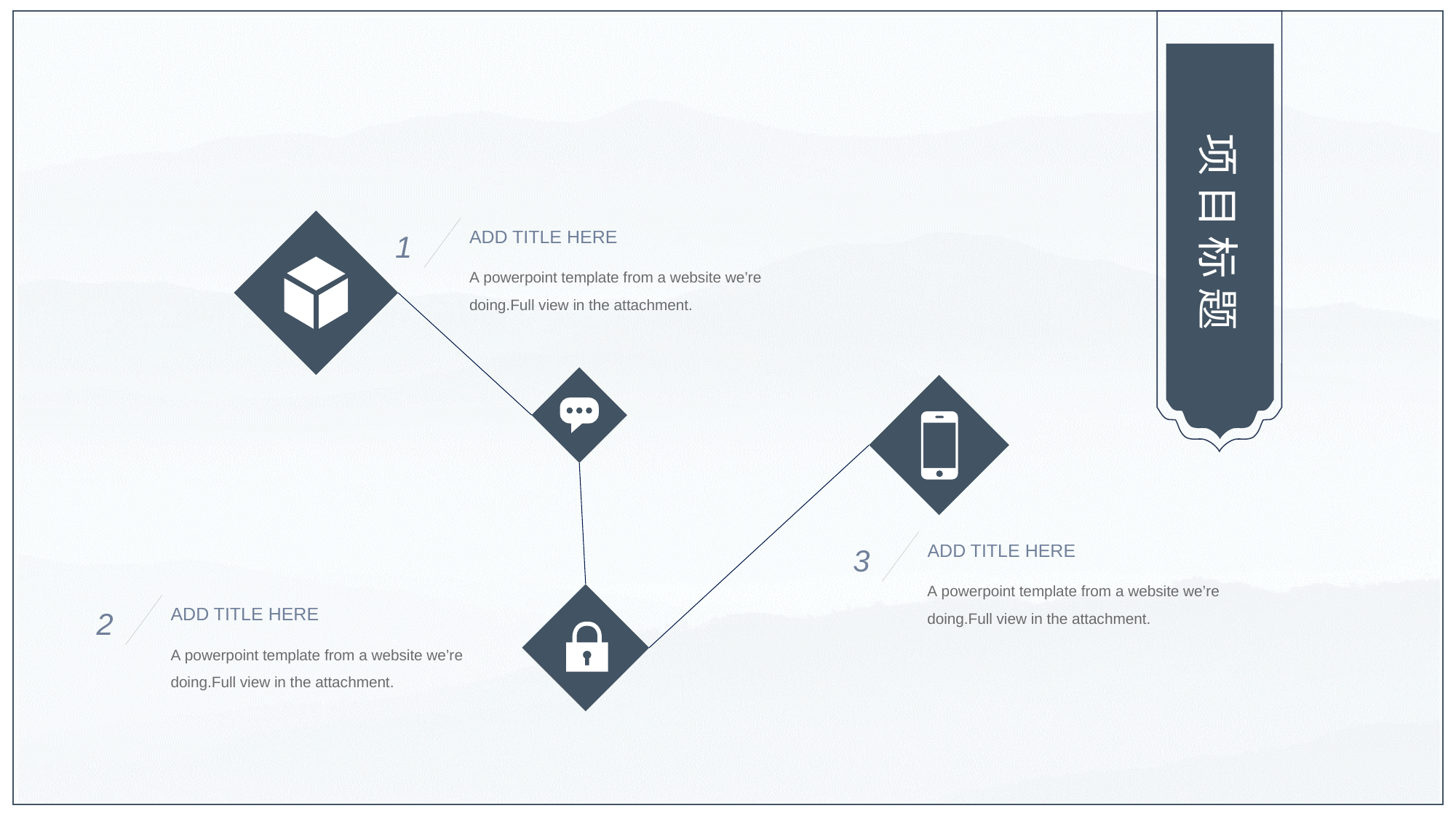

项目标题
1
ADD TITLE HERE

A powerpoint template from a website we’re doing.Full view in the attachment.

3
ADD TITLE HERE
A powerpoint template from a website we’re doing.Full view in the attachment.
2

ADD TITLE HERE

A powerpoint template from a website we’re doing.Full view in the attachment.